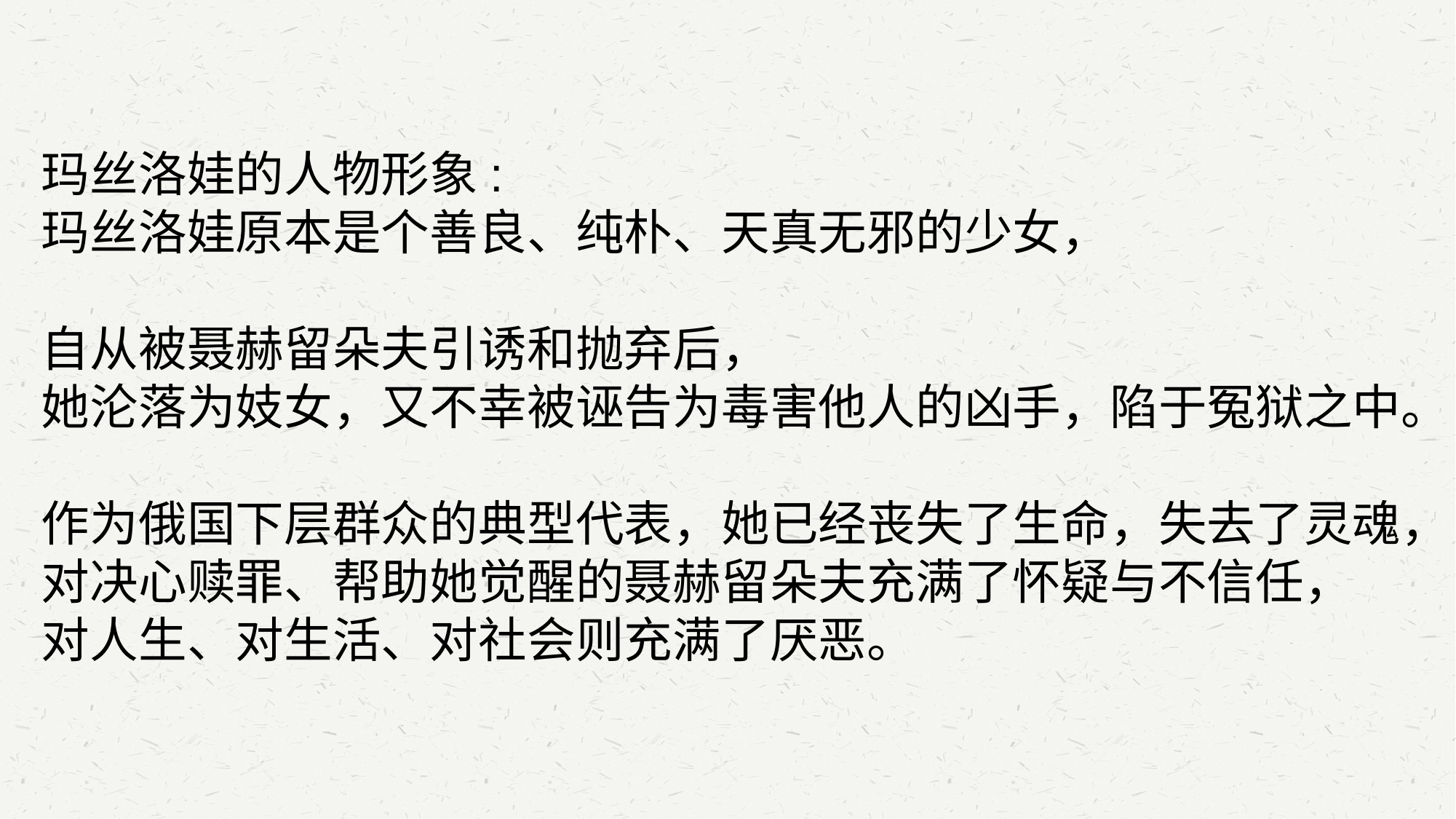

玛丝洛娃的人物形象:
玛丝洛娃原本是个善良、纯朴、天真无邪的少女，

自从被聂赫留朵夫引诱和抛弃后，
她沦落为妓女，又不幸被诬告为毒害他人的凶手，陷于冤狱之中。

作为俄国下层群众的典型代表，她已经丧失了生命，失去了灵魂，对决心赎罪、帮助她觉醒的聂赫留朵夫充满了怀疑与不信任，
对人生、对生活、对社会则充满了厌恶。